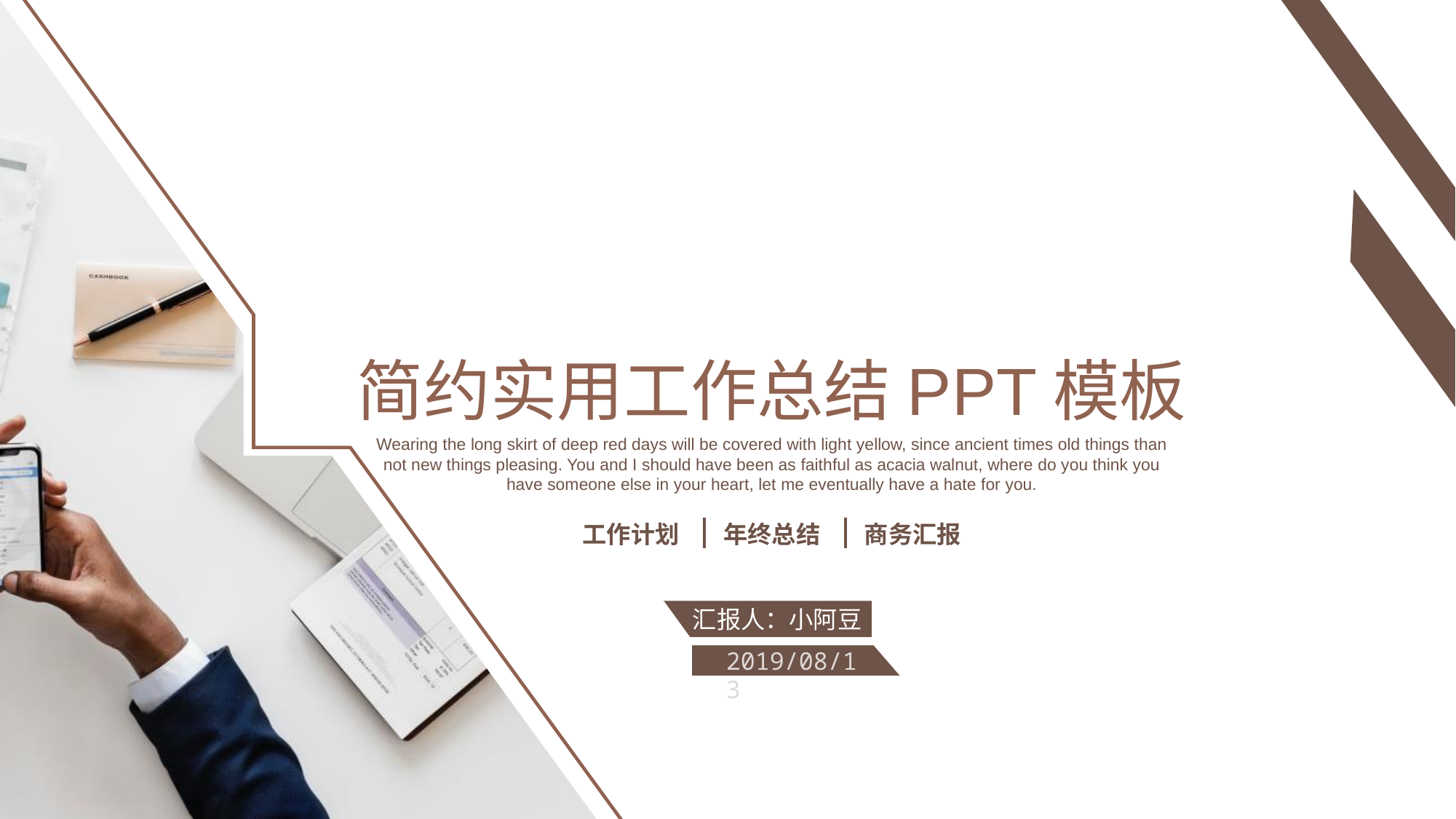

简约实用工作总结PPT模板

Wearing the long skirt of deep red days will be covered with light yellow, since ancient times old things than not new things pleasing. You and I should have been as faithful as acacia walnut, where do you think you have someone else in your heart, let me eventually have a hate for you.
工作计划
年终总结
商务汇报
汇报人：小阿豆

2019/08/13